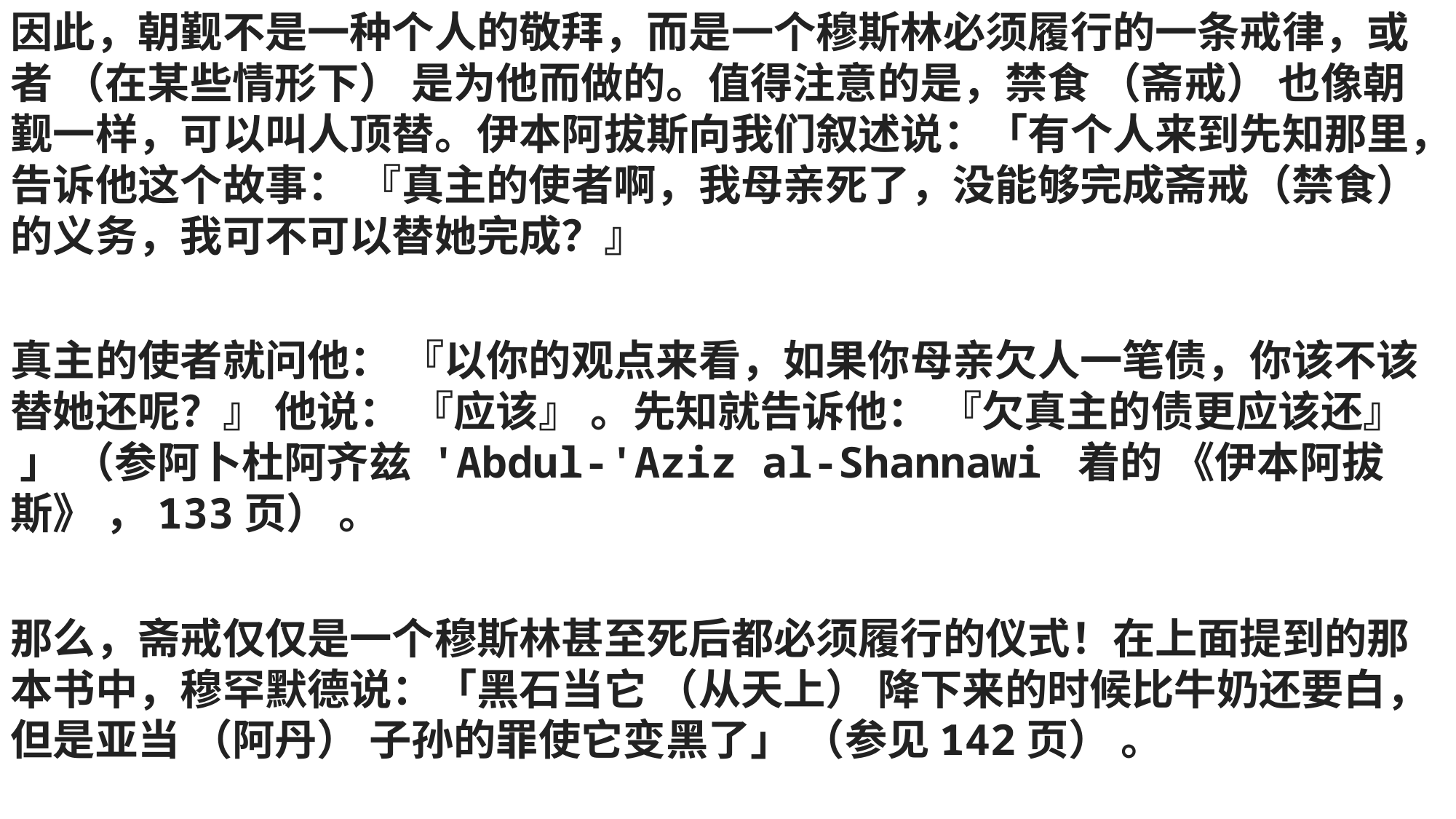

因此，朝觐不是一种个人的敬拜，而是一个穆斯林必须履行的一条戒律，或者 （在某些情形下） 是为他而做的。值得注意的是，禁食 （斋戒） 也像朝觐一样，可以叫人顶替。伊本阿拔斯向我们叙述说：「有个人来到先知那里，告诉他这个故事： 『真主的使者啊，我母亲死了，没能够完成斋戒（禁食）的义务，我可不可以替她完成？』

真主的使者就问他： 『以你的观点来看，如果你母亲欠人一笔债，你该不该替她还呢？』 他说： 『应该』 。先知就告诉他： 『欠真主的债更应该还』 」 （参阿卜杜阿齐兹 'Abdul-'Aziz al-Shannawi 着的 《伊本阿拔斯》 ，133页） 。

那么，斋戒仅仅是一个穆斯林甚至死后都必须履行的仪式！在上面提到的那本书中，穆罕默德说：「黑石当它 （从天上） 降下来的时候比牛奶还要白，但是亚当 （阿丹） 子孙的罪使它变黑了」 （参见142页） 。